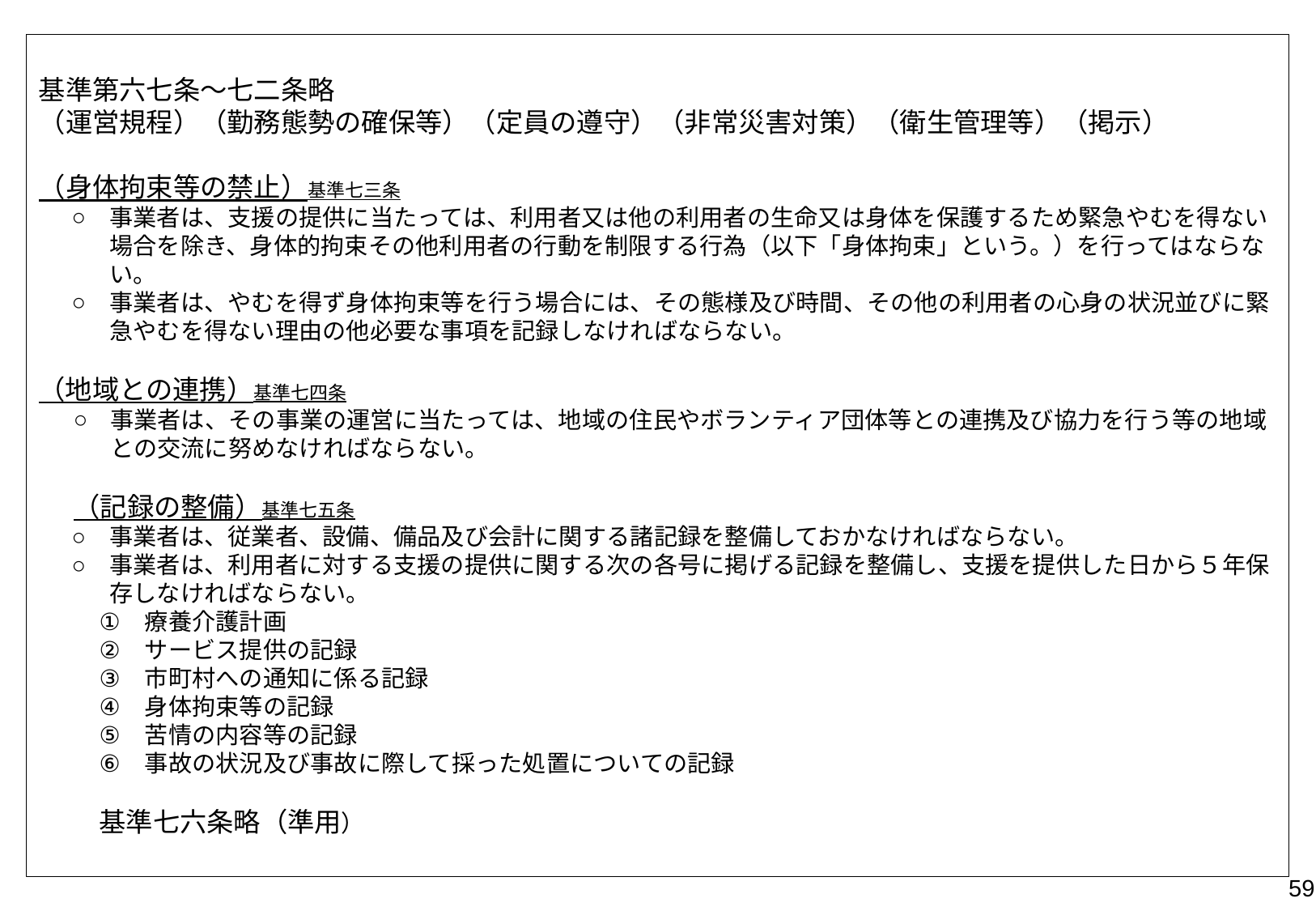

基準第六七条～七二条略
（運営規程）（勤務態勢の確保等）（定員の遵守）（非常災害対策）（衛生管理等）（掲示）

（身体拘束等の禁止）基準七三条
事業者は、支援の提供に当たっては、利用者又は他の利用者の生命又は身体を保護するため緊急やむを得ない場合を除き、身体的拘束その他利用者の行動を制限する行為（以下「身体拘束」という。）を行ってはならない。
事業者は、やむを得ず身体拘束等を行う場合には、その態様及び時間、その他の利用者の心身の状況並びに緊急やむを得ない理由の他必要な事項を記録しなければならない。

（地域との連携）基準七四条
事業者は、その事業の運営に当たっては、地域の住民やボランティア団体等との連携及び協力を行う等の地域との交流に努めなければならない。

（記録の整備）基準七五条
事業者は、従業者、設備、備品及び会計に関する諸記録を整備しておかなければならない。
事業者は、利用者に対する支援の提供に関する次の各号に掲げる記録を整備し、支援を提供した日から５年保存しなければならない。
療養介護計画
サービス提供の記録
市町村への通知に係る記録
身体拘束等の記録
苦情の内容等の記録
事故の状況及び事故に際して採った処置についての記録

基準七六条略（準用）
59